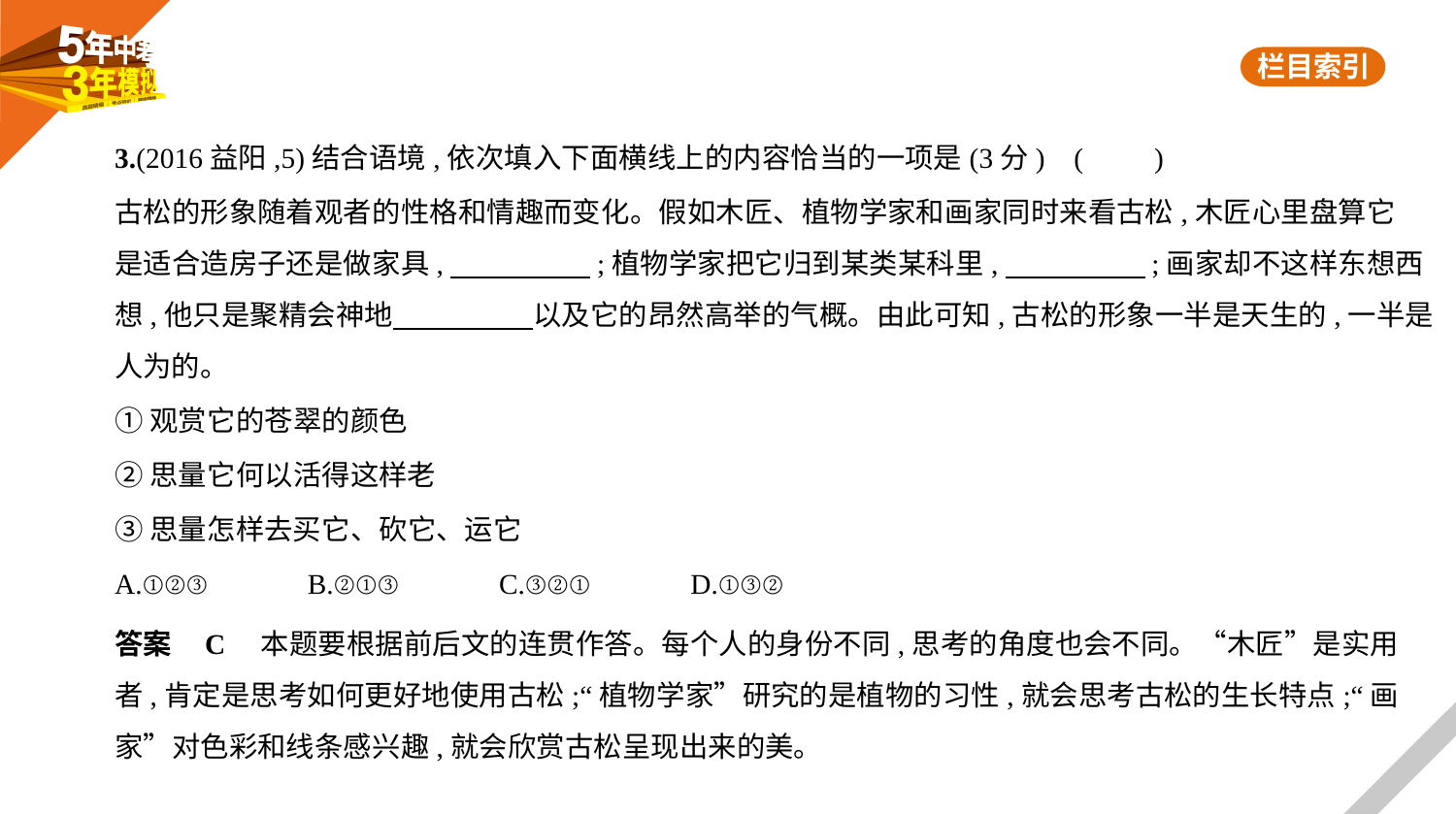

3.(2016益阳,5)结合语境,依次填入下面横线上的内容恰当的一项是(3分) (　　)
古松的形象随着观者的性格和情趣而变化。假如木匠、植物学家和画家同时来看古松,木匠心里盘算它
是适合造房子还是做家具,　　　　    ;植物学家把它归到某类某科里,　　　　    ;画家却不这样东想西
想,他只是聚精会神地　　　　    以及它的昂然高举的气概。由此可知,古松的形象一半是天生的,一半是
人为的。
①观赏它的苍翠的颜色
②思量它何以活得这样老
③思量怎样去买它、砍它、运它
A.①②③　　　B.②①③　　　C.③②①　　　D.①③②
答案    C　本题要根据前后文的连贯作答。每个人的身份不同,思考的角度也会不同。“木匠”是实用
者,肯定是思考如何更好地使用古松;“植物学家”研究的是植物的习性,就会思考古松的生长特点;“画
家”对色彩和线条感兴趣,就会欣赏古松呈现出来的美。